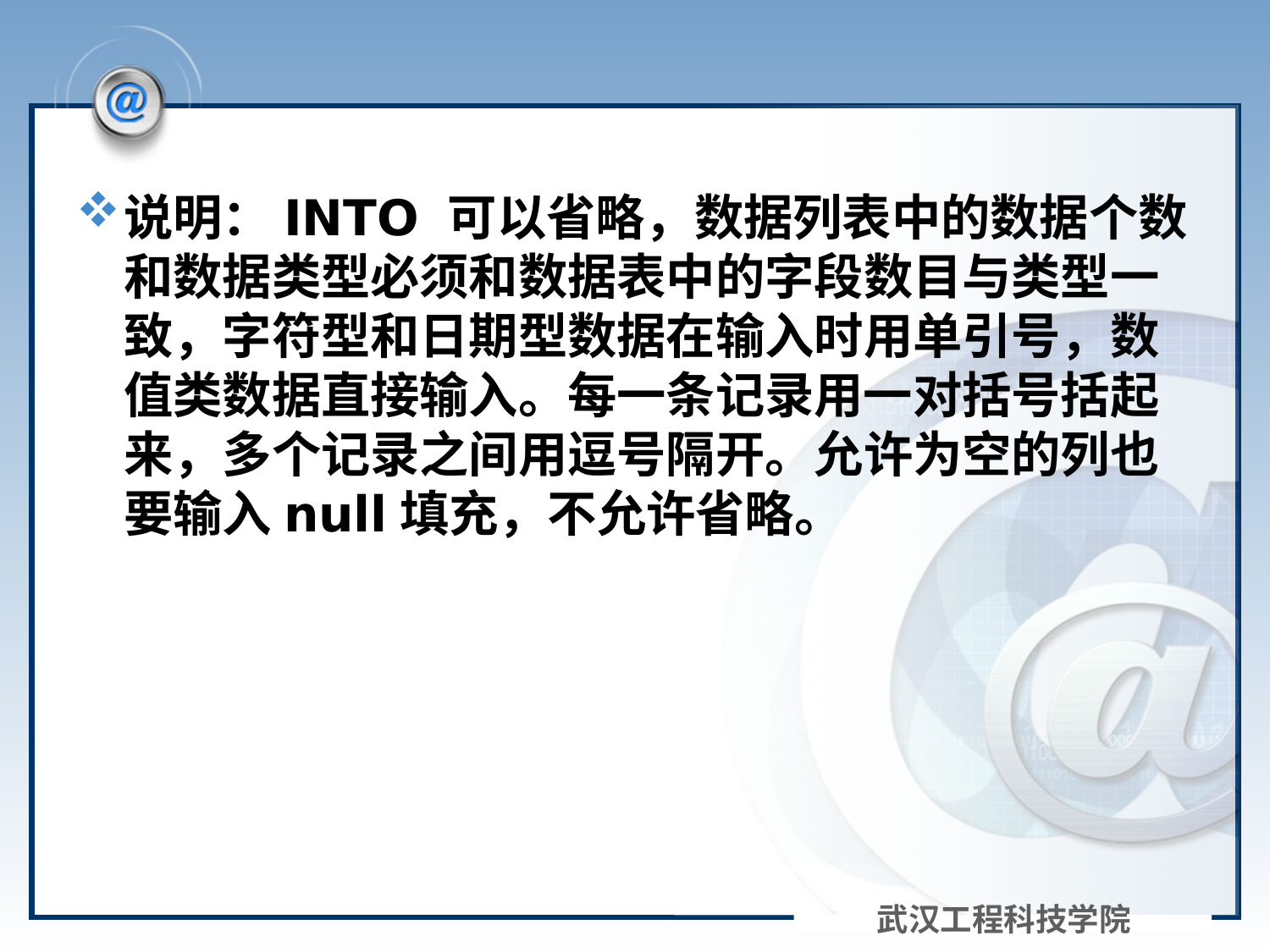

#
说明：INTO 可以省略，数据列表中的数据个数和数据类型必须和数据表中的字段数目与类型一致，字符型和日期型数据在输入时用单引号，数值类数据直接输入。每一条记录用一对括号括起来，多个记录之间用逗号隔开。允许为空的列也要输入null填充，不允许省略。

武汉工程科技学院